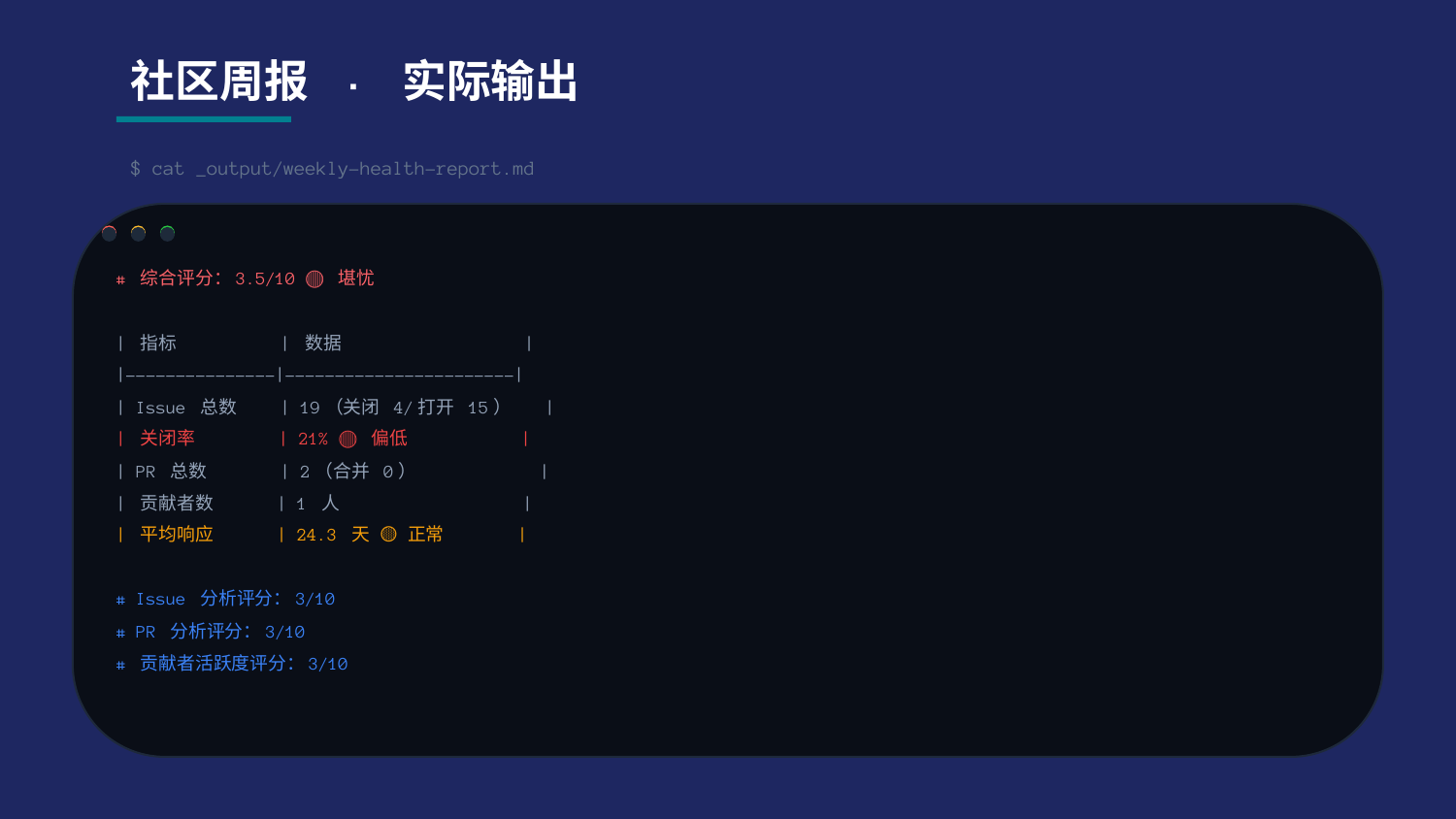

社区周报 · 实际输出

$ cat _output/weekly-health-report.md

# 综合评分：3.5/10 🔴 堪忧
| 指标          | 数据                  |
|---------------|-----------------------|
| Issue 总数    | 19（关闭 4/打开 15）   |
| 关闭率        | 21% 🔴 偏低           |
| PR 总数       | 2（合并 0）            |
| 贡献者数      | 1 人                  |
| 平均响应      | 24.3 天 🟡 正常       |
# Issue 分析评分：3/10
# PR 分析评分：3/10
# 贡献者活跃度评分：3/10